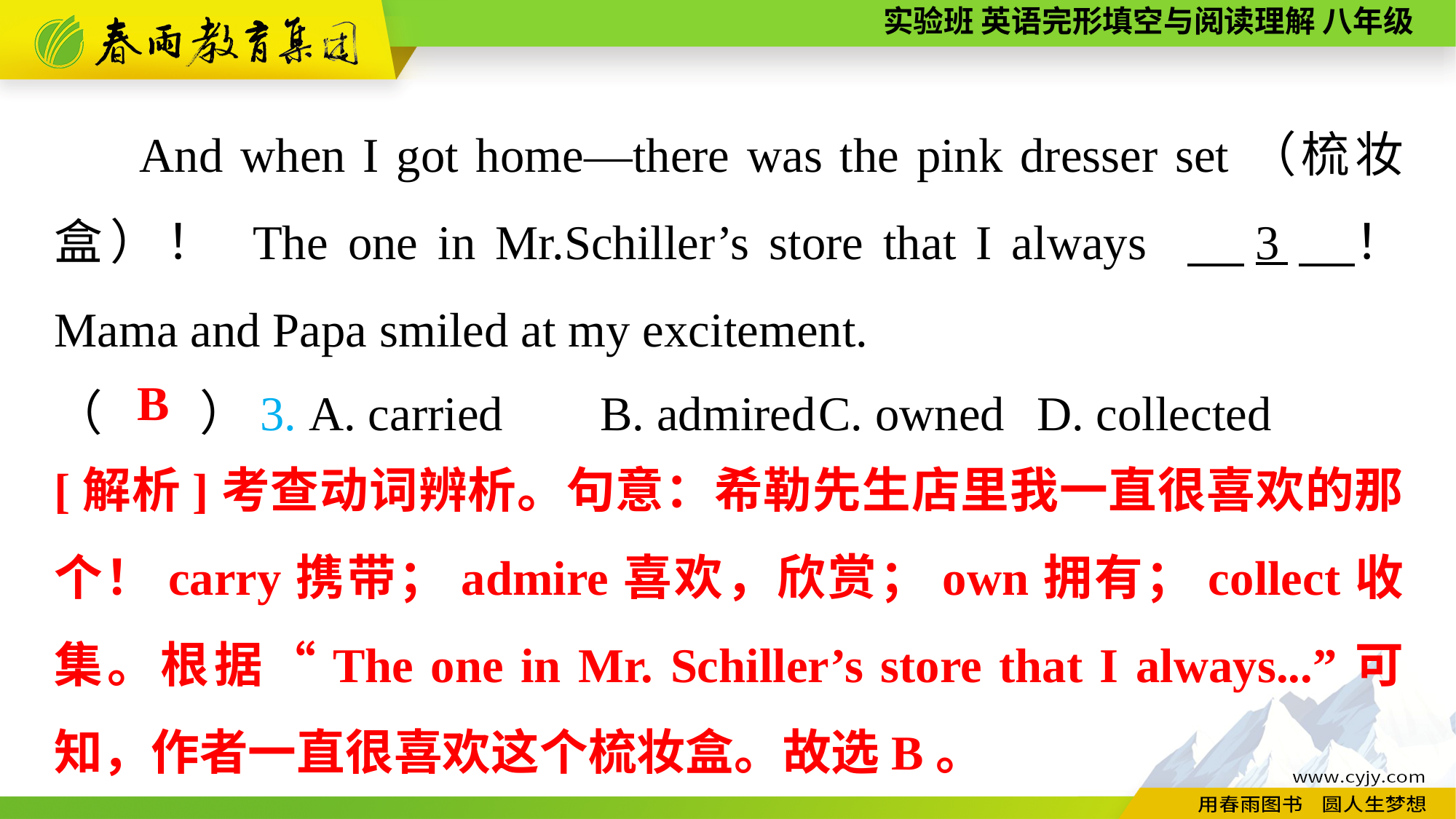

And when I got home—there was the pink dresser set（梳妆盒）！ The one in Mr.Schiller’s store that I always 　3　！ Mama and Papa smiled at my excitement.
（　　）3. A. carried	B. admired	C. owned	D. collected
B
[解析]考查动词辨析。句意：希勒先生店里我一直很喜欢的那个！carry携带；admire喜欢，欣赏；own拥有；collect收集。根据“The one in Mr. Schiller’s store that I always...”可知，作者一直很喜欢这个梳妆盒。故选B。